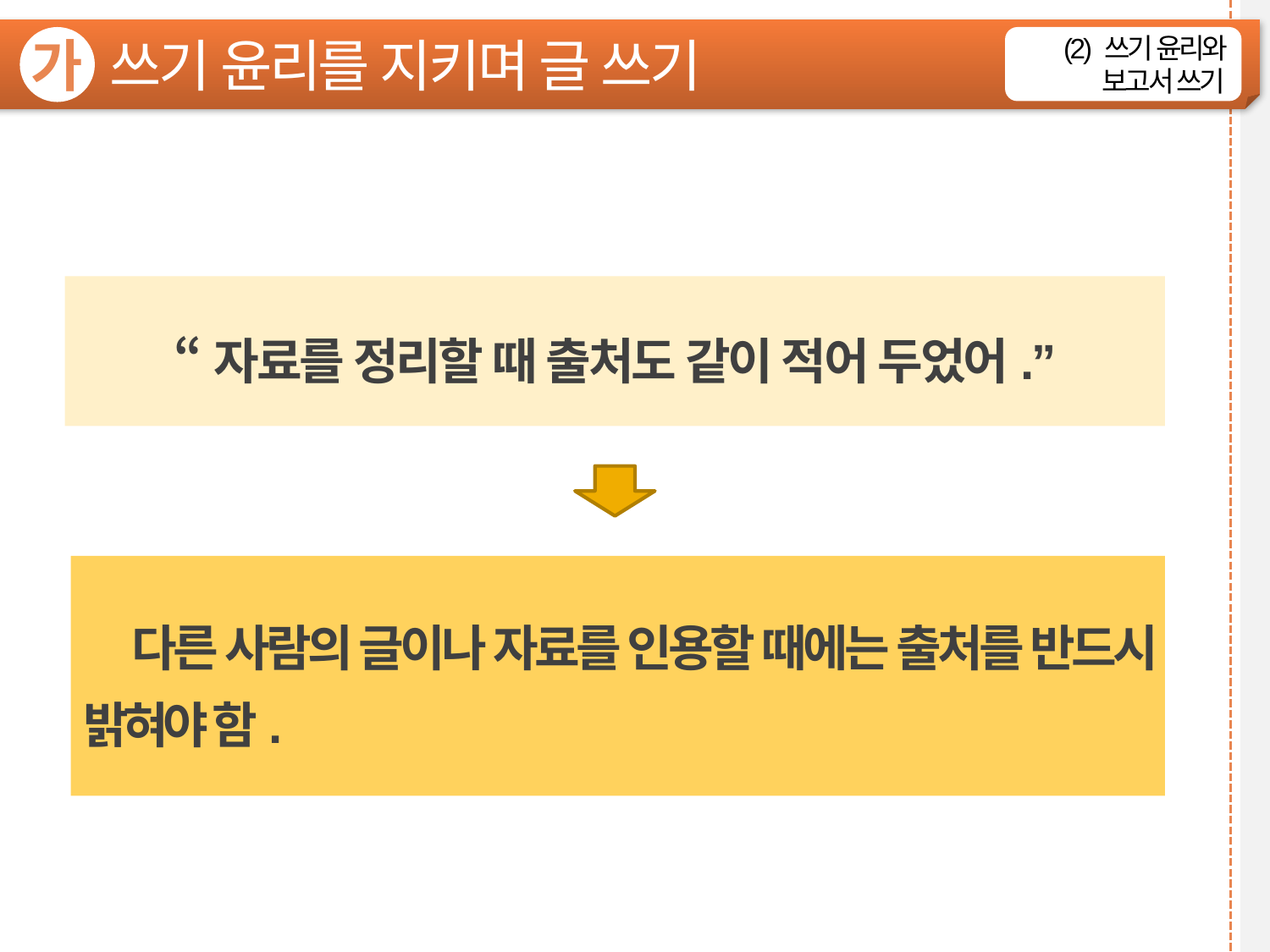

쓰기 윤리를 지키며 글 쓰기
가
(2) 쓰기 윤리와 보고서 쓰기
“자료를 정리할 때 출처도 같이 적어 두었어.”

   다른 사람의 글이나 자료를 인용할 때에는 출처를 반드시 밝혀야 함.